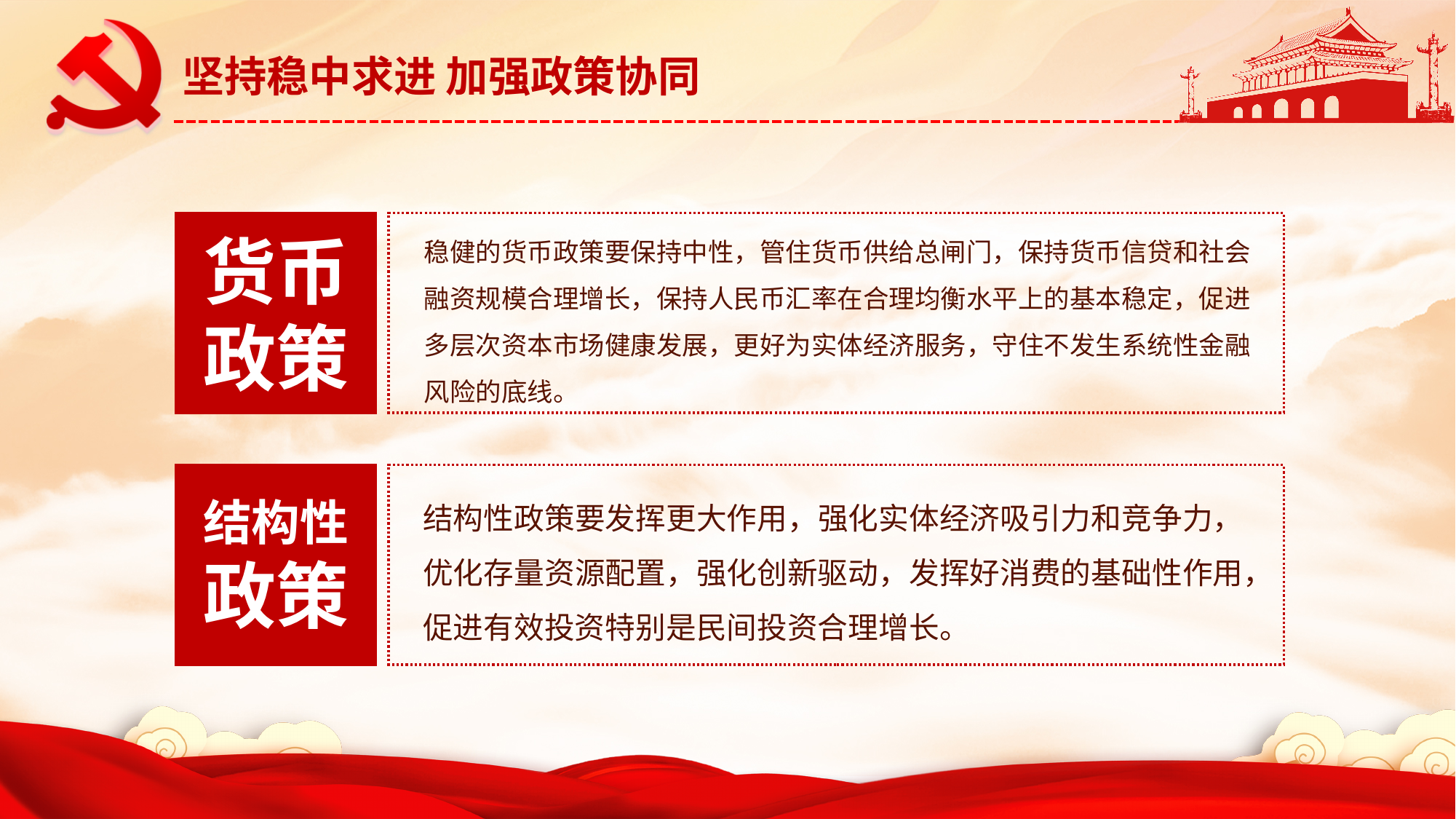

货币政策

稳健的货币政策要保持中性，管住货币供给总闸门，保持货币信贷和社会融资规模合理增长，保持人民币汇率在合理均衡水平上的基本稳定，促进多层次资本市场健康发展，更好为实体经济服务，守住不发生系统性金融风险的底线。
结构性
政策

结构性政策要发挥更大作用，强化实体经济吸引力和竞争力，优化存量资源配置，强化创新驱动，发挥好消费的基础性作用，促进有效投资特别是民间投资合理增长。